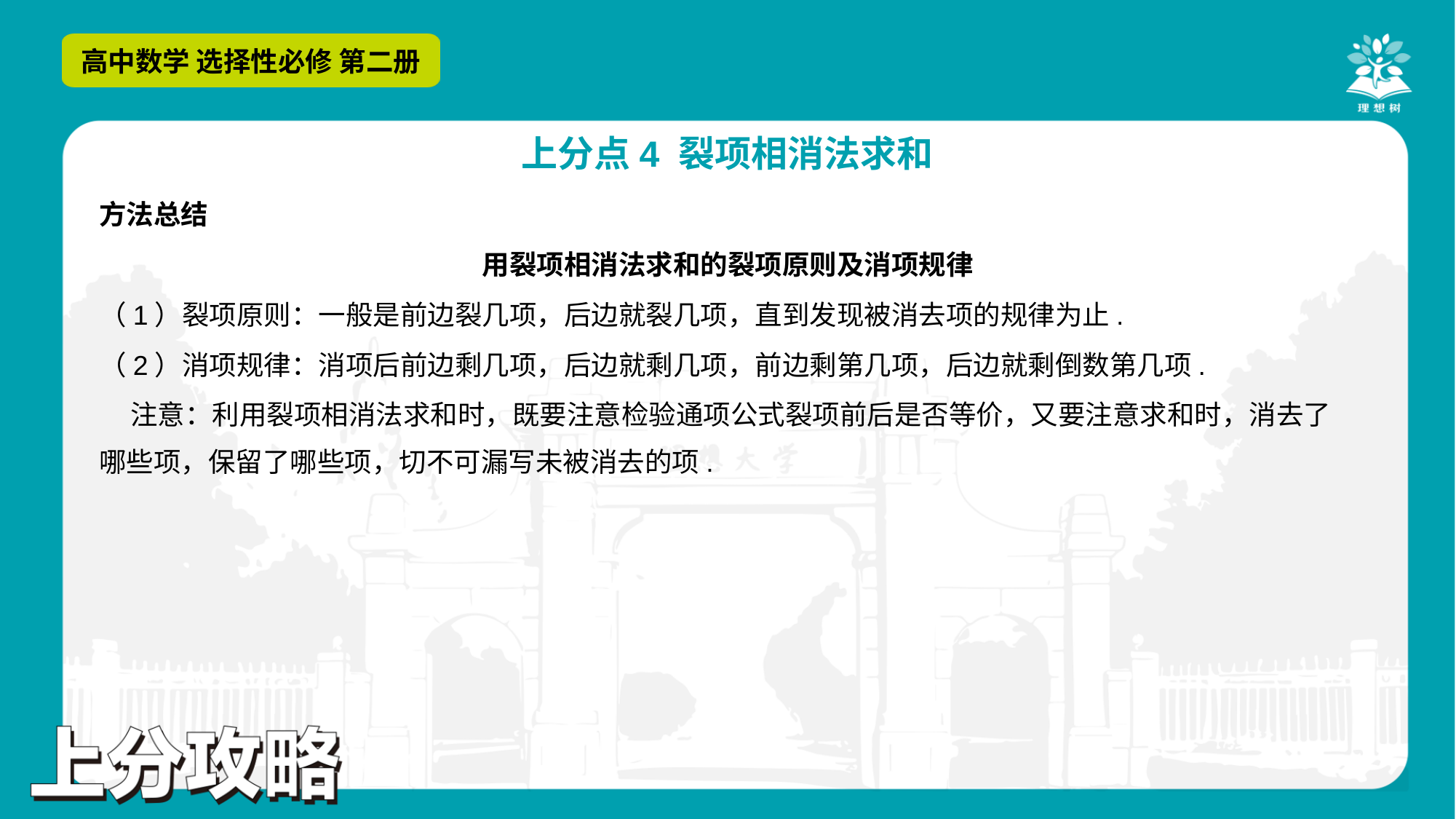

方法总结
用裂项相消法求和的裂项原则及消项规律
（1）裂项原则：一般是前边裂几项，后边就裂几项，直到发现被消去项的规律为止.
（2）消项规律：消项后前边剩几项，后边就剩几项，前边剩第几项，后边就剩倒数第几项.
    注意：利用裂项相消法求和时，既要注意检验通项公式裂项前后是否等价，又要注意求和时，消去了
哪些项，保留了哪些项，切不可漏写未被消去的项.